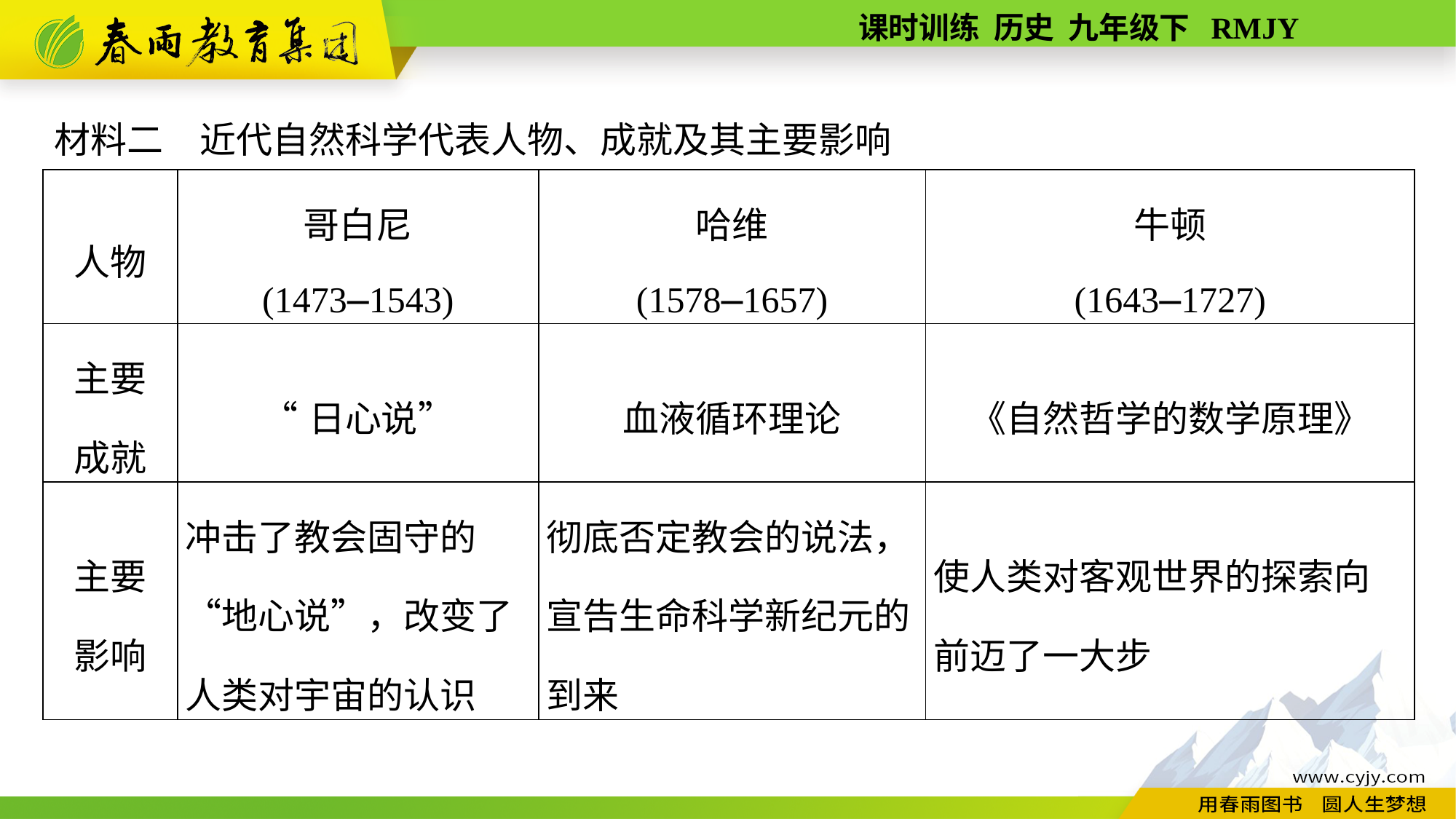

材料二　近代自然科学代表人物、成就及其主要影响
| 人物 | 哥白尼 (1473—1543) | 哈维 (1578—1657) | 牛顿 (1643—1727) |
| --- | --- | --- | --- |
| 主要 成就 | “日心说” | 血液循环理论 | 《自然哲学的数学原理》 |
| 主要 影响 | 冲击了教会固守的“地心说”，改变了人类对宇宙的认识 | 彻底否定教会的说法，宣告生命科学新纪元的到来 | 使人类对客观世界的探索向前迈了一大步 |